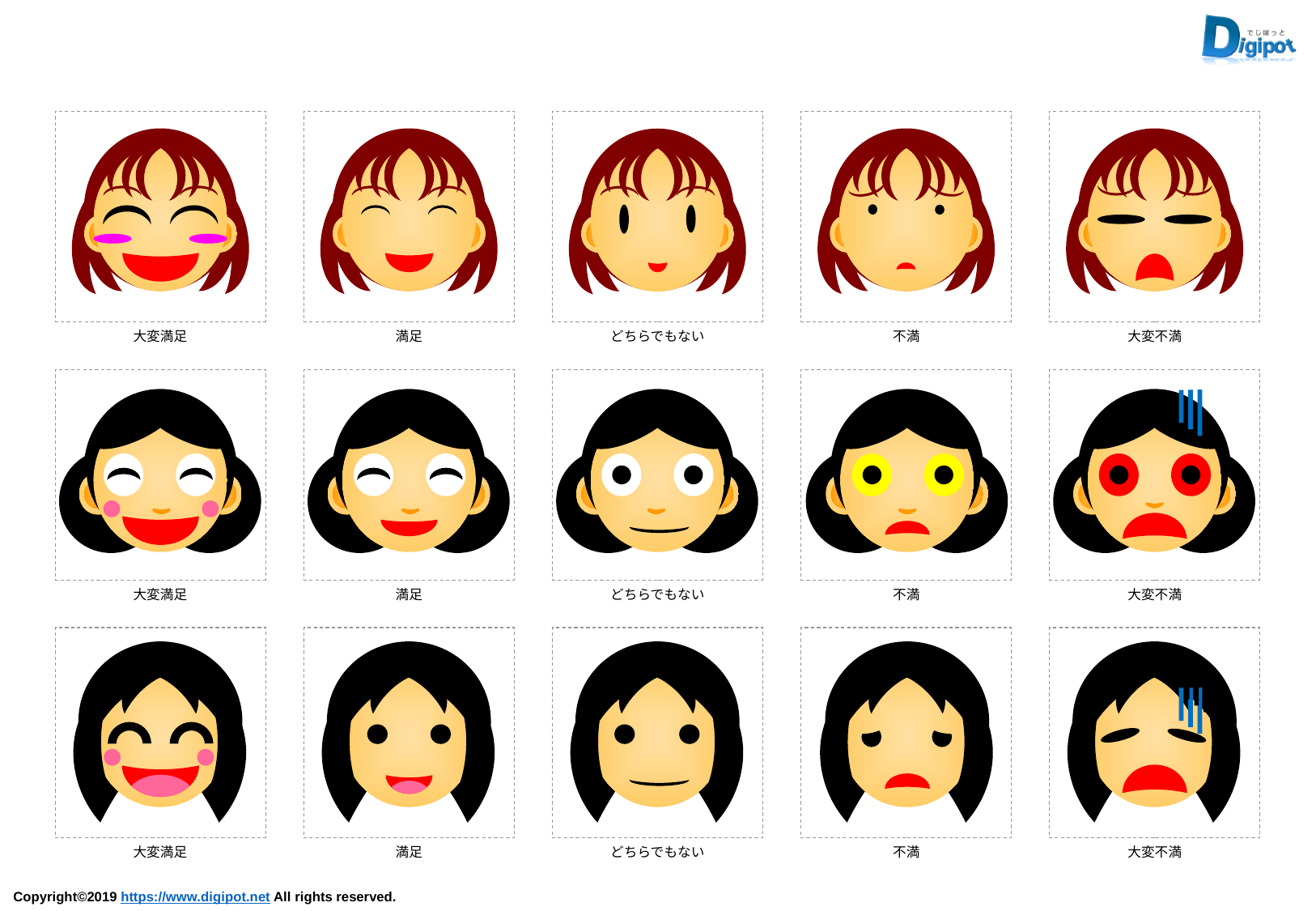

大変満足
満足
どちらでもない
不満
大変不満

大変満足
満足
どちらでもない
不満
大変不満

大変満足
満足
どちらでもない
不満
大変不満